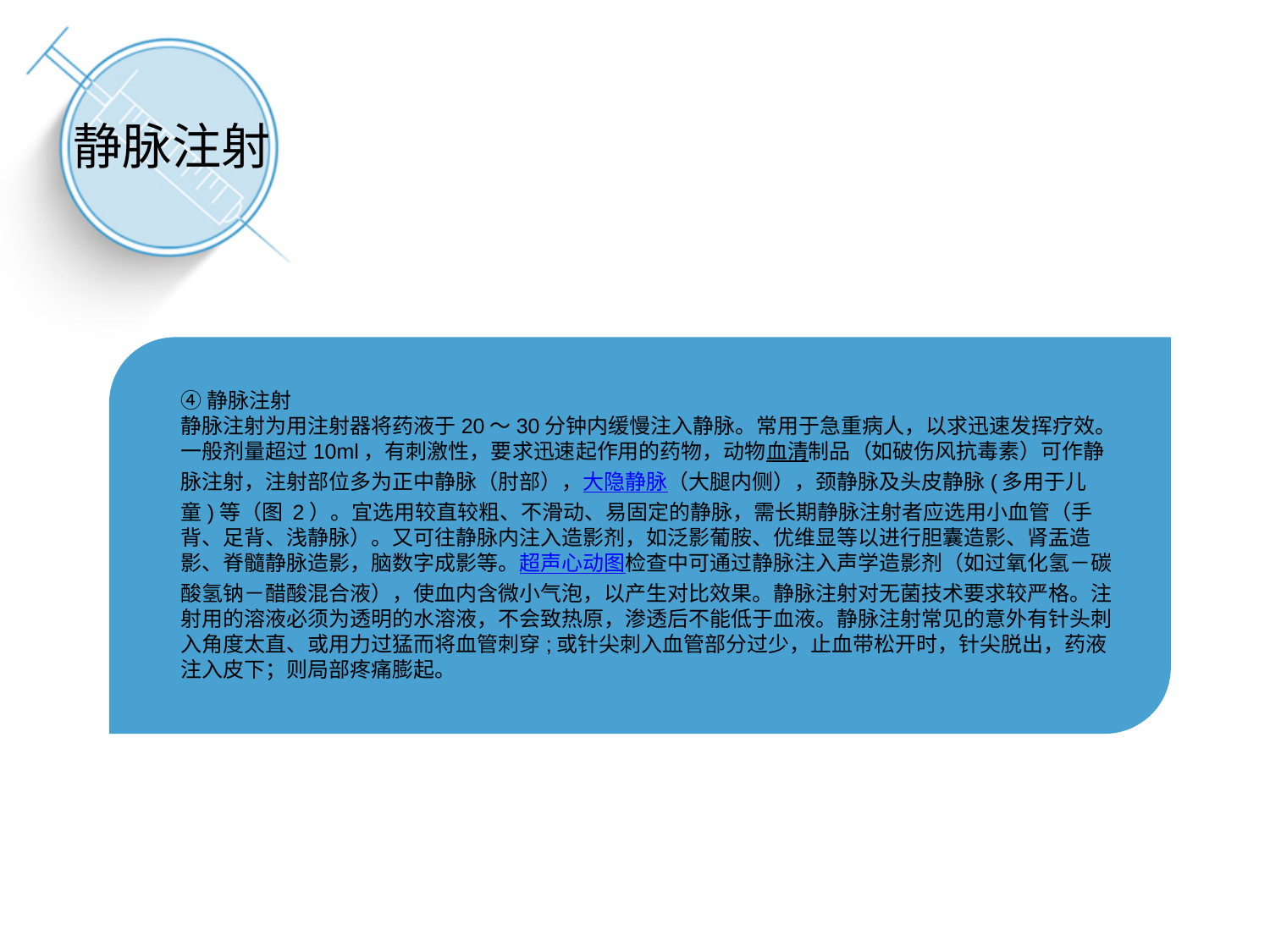

静脉注射
点击添加文本

④静脉注射
静脉注射为用注射器将药液于20～30分钟内缓慢注入静脉。常用于急重病人，以求迅速发挥疗效。一般剂量超过10ml，有刺激性，要求迅速起作用的药物，动物血清制品（如破伤风抗毒素）可作静脉注射，注射部位多为正中静脉（肘部），大隐静脉（大腿内侧），颈静脉及头皮静脉(多用于儿童)等（图 2）。宜选用较直较粗、不滑动、易固定的静脉，需长期静脉注射者应选用小血管（手背、足背、浅静脉）。又可往静脉内注入造影剂，如泛影葡胺、优维显等以进行胆囊造影、肾盂造影、脊髓静脉造影，脑数字成影等。超声心动图检查中可通过静脉注入声学造影剂（如过氧化氢－碳酸氢钠－醋酸混合液），使血内含微小气泡，以产生对比效果。静脉注射对无菌技术要求较严格。注射用的溶液必须为透明的水溶液，不会致热原，渗透后不能低于血液。静脉注射常见的意外有针头刺入角度太直、或用力过猛而将血管刺穿;或针尖刺入血管部分过少，止血带松开时，针尖脱出，药液注入皮下；则局部疼痛膨起。

点击添加文本
点击添加文本
点击添加文本